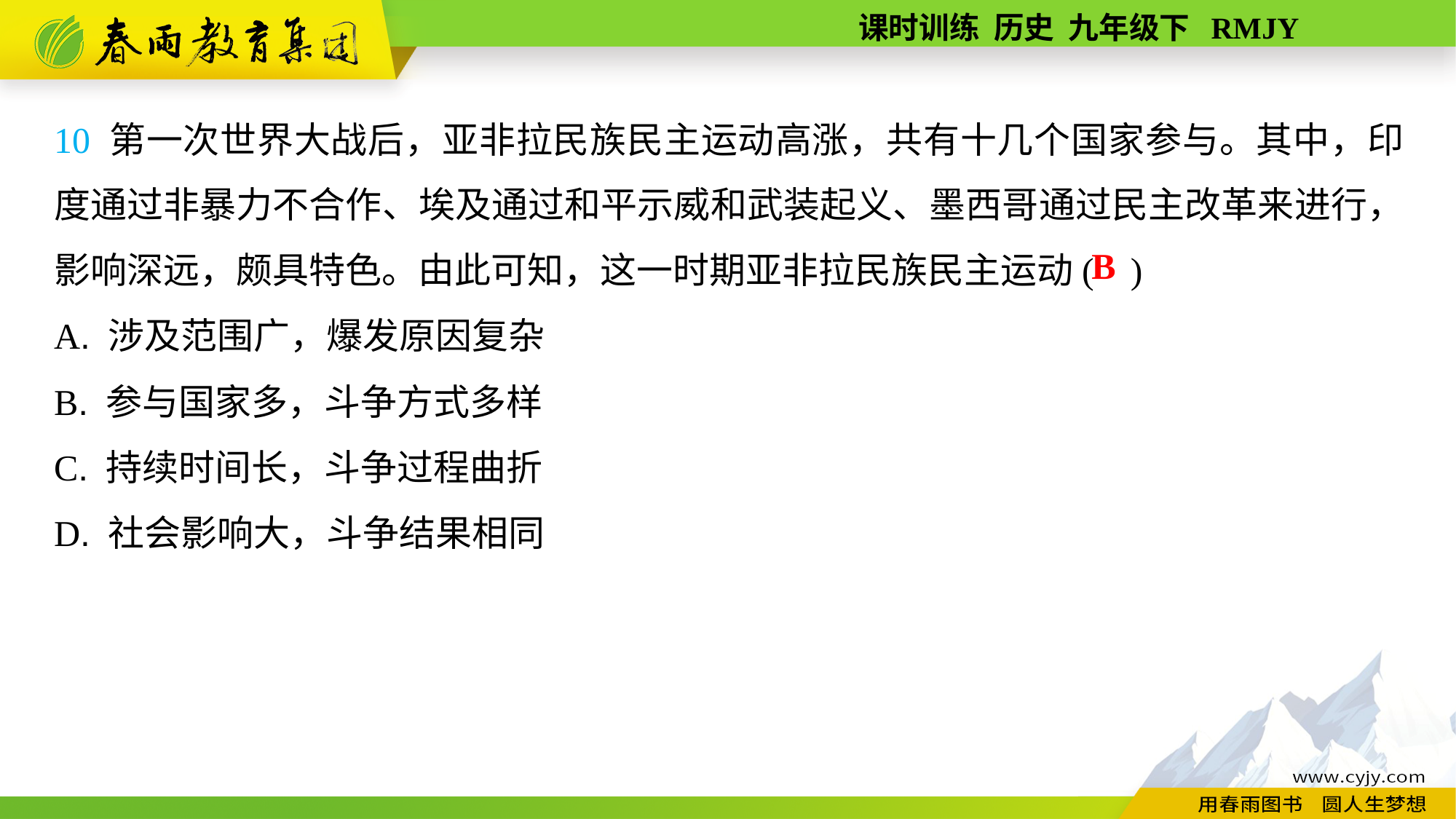

10 第一次世界大战后，亚非拉民族民主运动高涨，共有十几个国家参与。其中，印度通过非暴力不合作、埃及通过和平示威和武装起义、墨西哥通过民主改革来进行，影响深远，颇具特色。由此可知，这一时期亚非拉民族民主运动(    )
A. 涉及范围广，爆发原因复杂
B. 参与国家多，斗争方式多样
C. 持续时间长，斗争过程曲折
D. 社会影响大，斗争结果相同
B